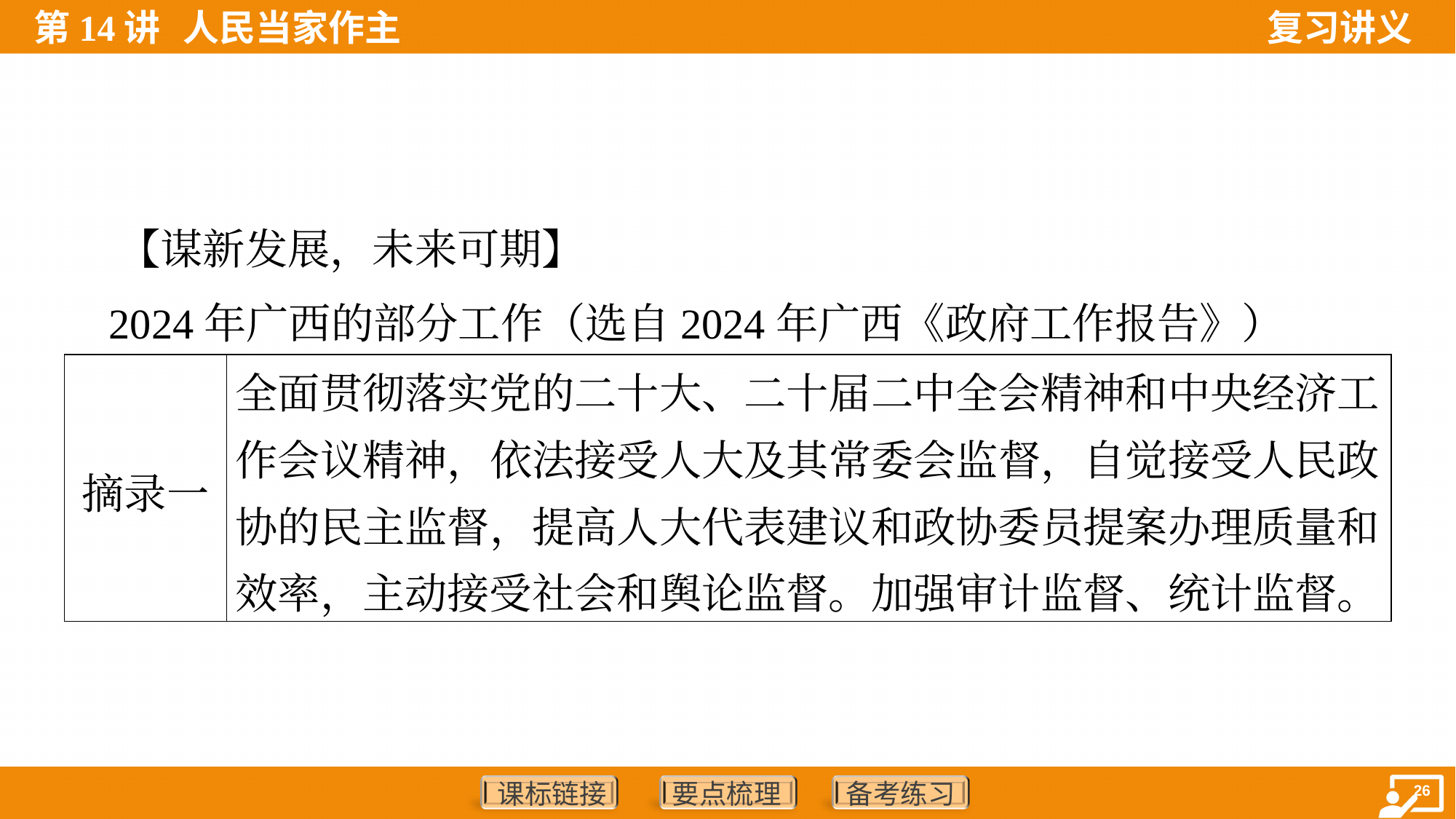

【谋新发展，未来可期】
    2024年广西的部分工作（选自2024年广西《政府工作报告》）
| 摘录一 | 全面贯彻落实党的二十大、二十届二中全会精神和中央经济工作会议精神，依法接受人大及其常委会监督，自觉接受人民政协的民主监督，提高人大代表建议和政协委员提案办理质量和效率，主动接受社会和舆论监督。加强审计监督、统计监督。 |
| --- | --- |